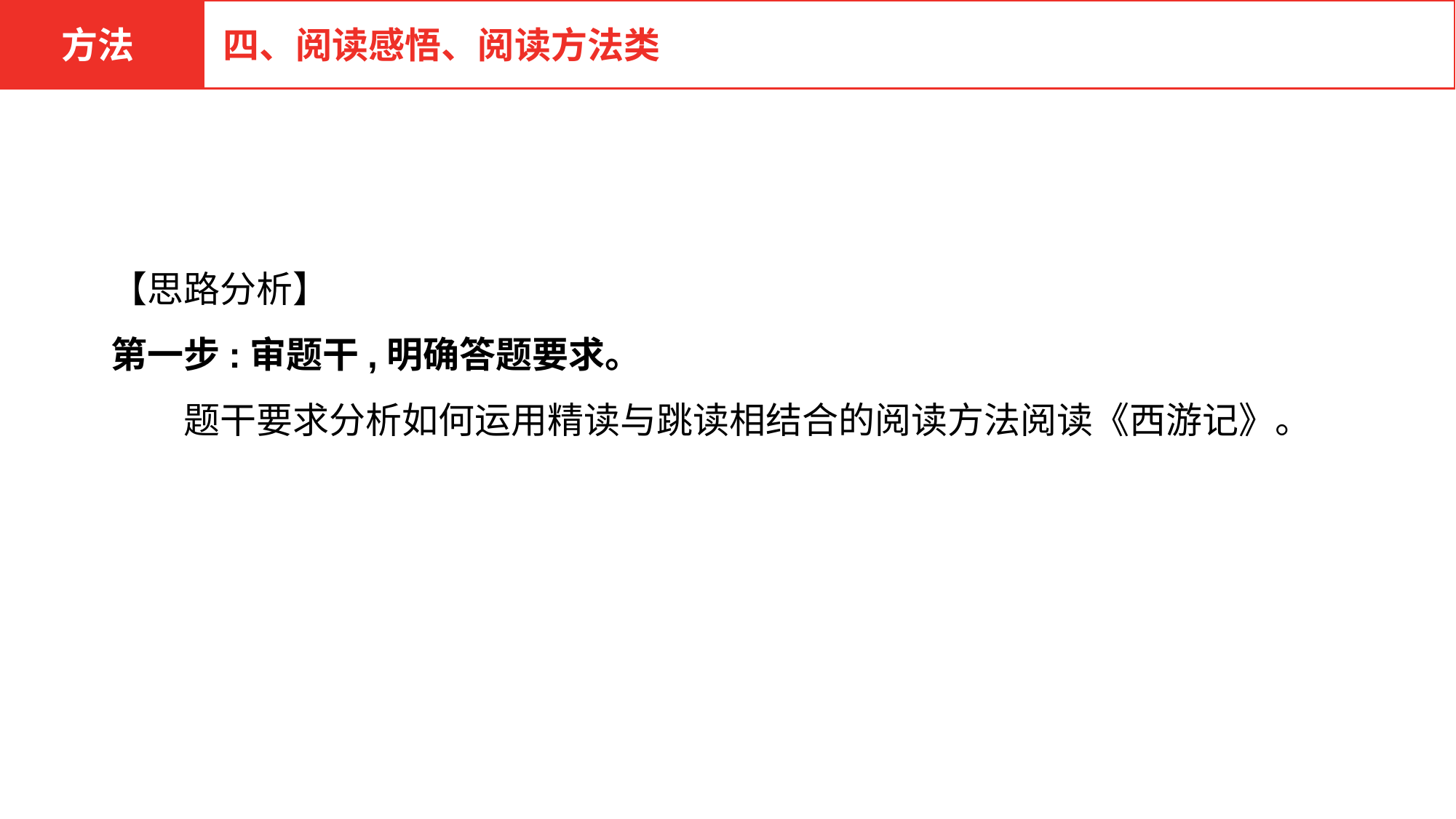

方法
四、阅读感悟、阅读方法类
【思路分析】
第一步:审题干,明确答题要求。
　　题干要求分析如何运用精读与跳读相结合的阅读方法阅读《西游记》。